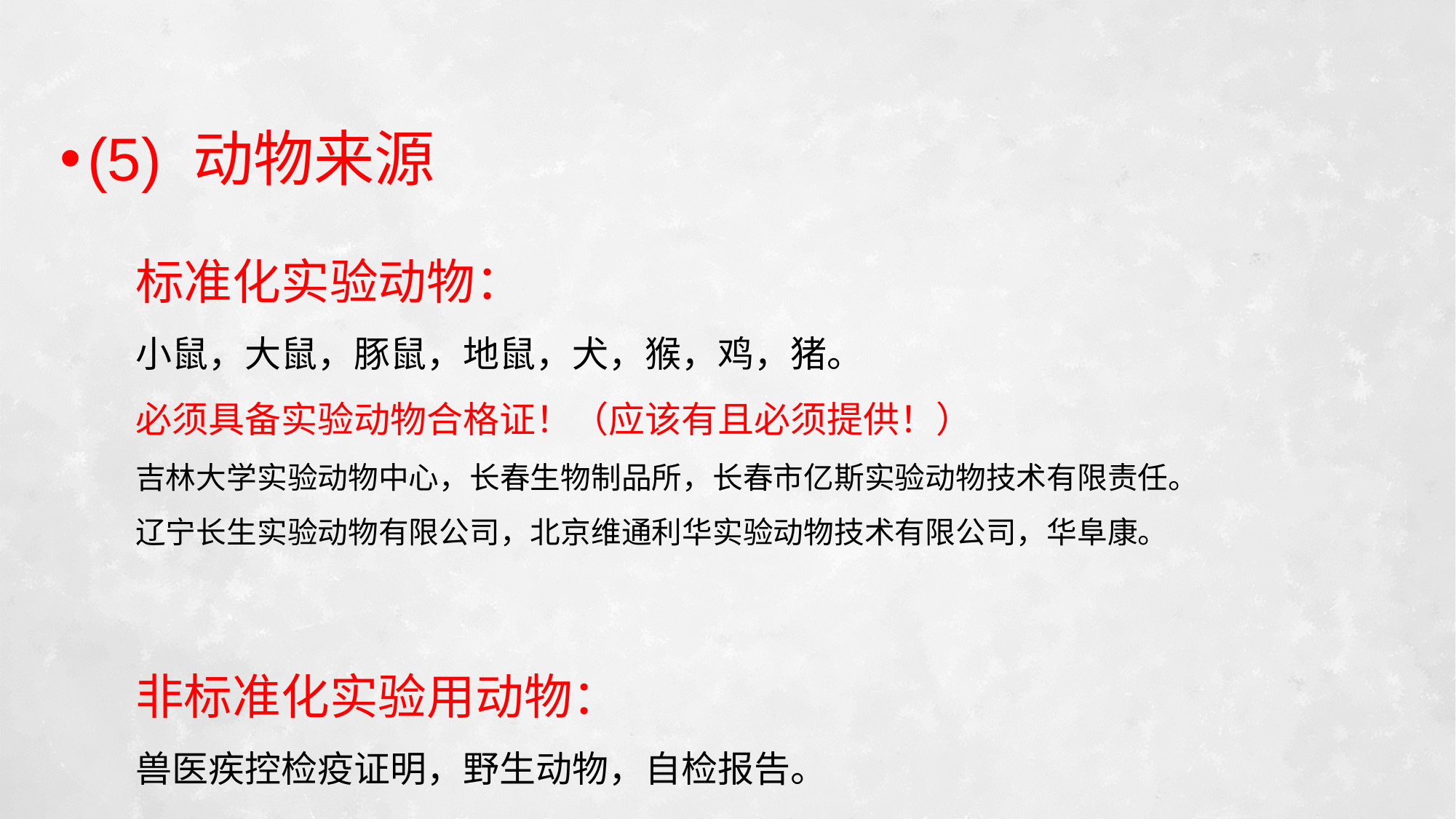

(5) 动物来源
标准化实验动物：
小鼠，大鼠，豚鼠，地鼠，犬，猴，鸡，猪。
必须具备实验动物合格证！（应该有且必须提供！）
吉林大学实验动物中心，长春生物制品所，长春市亿斯实验动物技术有限责任。
辽宁长生实验动物有限公司，北京维通利华实验动物技术有限公司，华阜康。

非标准化实验用动物：
兽医疾控检疫证明，野生动物，自检报告。